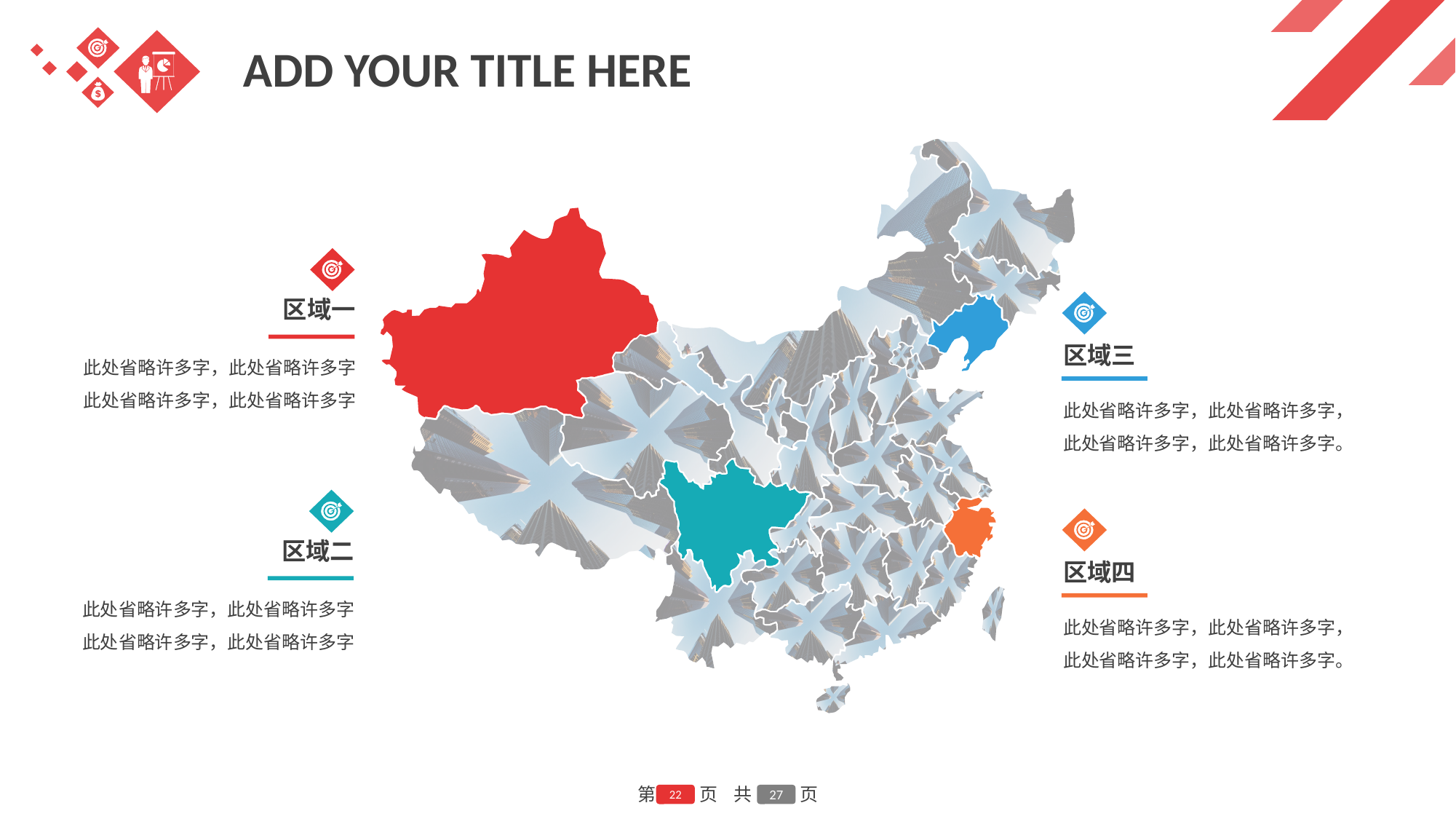

ADD YOUR TITLE HERE

区域一

区域三
此处省略许多字，此处省略许多字此处省略许多字，此处省略许多字

此处省略许多字，此处省略许多字，此处省略许多字，此处省略许多字。

区域二
区域四

此处省略许多字，此处省略许多字此处省略许多字，此处省略许多字

此处省略许多字，此处省略许多字，此处省略许多字，此处省略许多字。